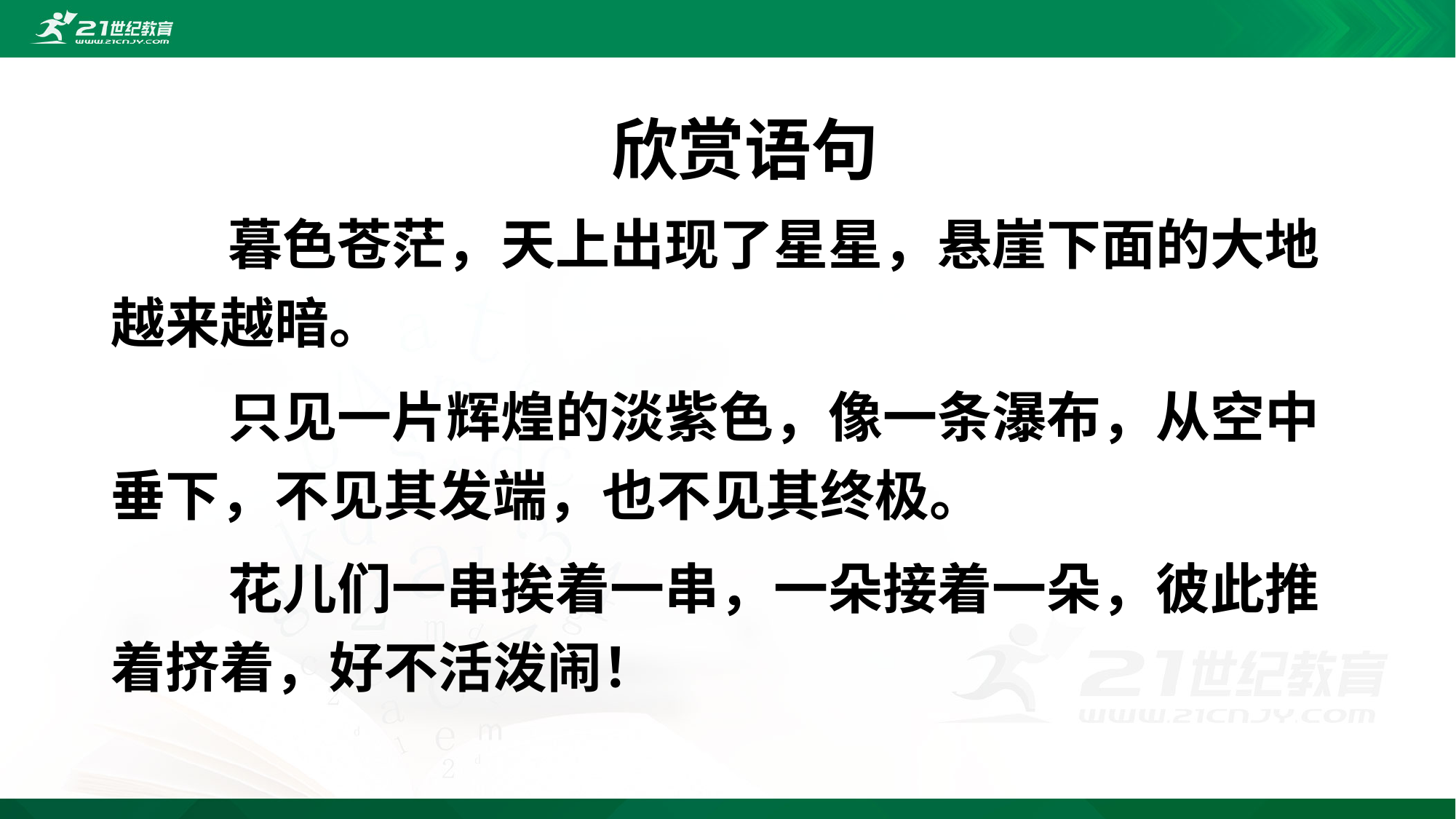

# 欣赏语句
    暮色苍茫，天上出现了星星，悬崖下面的大地越来越暗。
    只见一片辉煌的淡紫色，像一条瀑布，从空中垂下，不见其发端，也不见其终极。
    花儿们一串挨着一串，一朵接着一朵，彼此推着挤着，好不活泼闹！